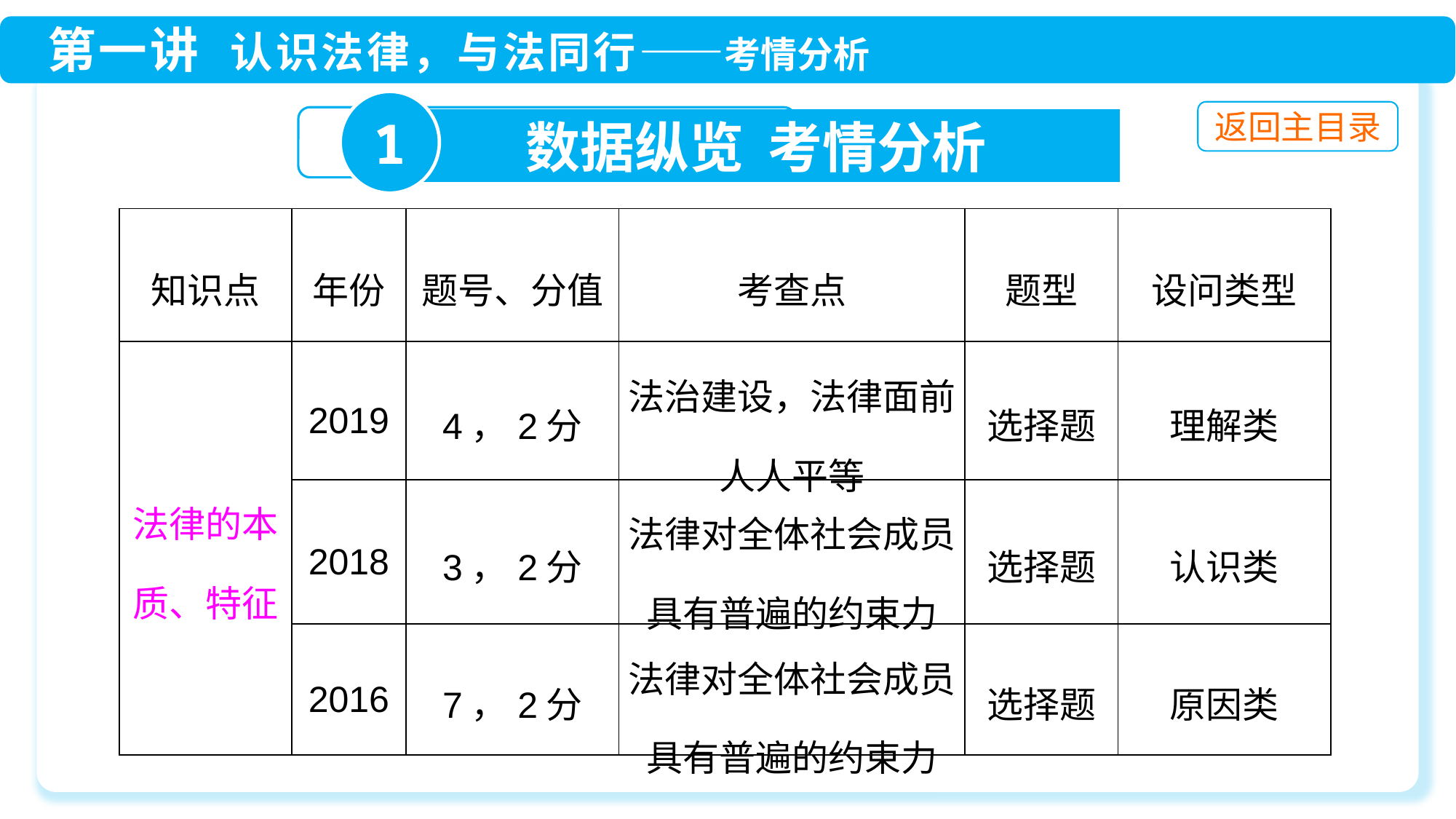

1

数据纵览  考情分析
| 知识点 | 年份 | 题号、分值 | 考查点 | 题型 | 设问类型 |
| --- | --- | --- | --- | --- | --- |
| 法律的本质、特征 | 2019 | 4，2分 | 法治建设，法律面前人人平等 | 选择题 | 理解类 |
|  | 2018 | 3，2分 | 法律对全体社会成员 具有普遍的约束力 | 选择题 | 认识类 |
|  | 2016 | 7，2分 | 法律对全体社会成员 具有普遍的约束力 | 选择题 | 原因类 |